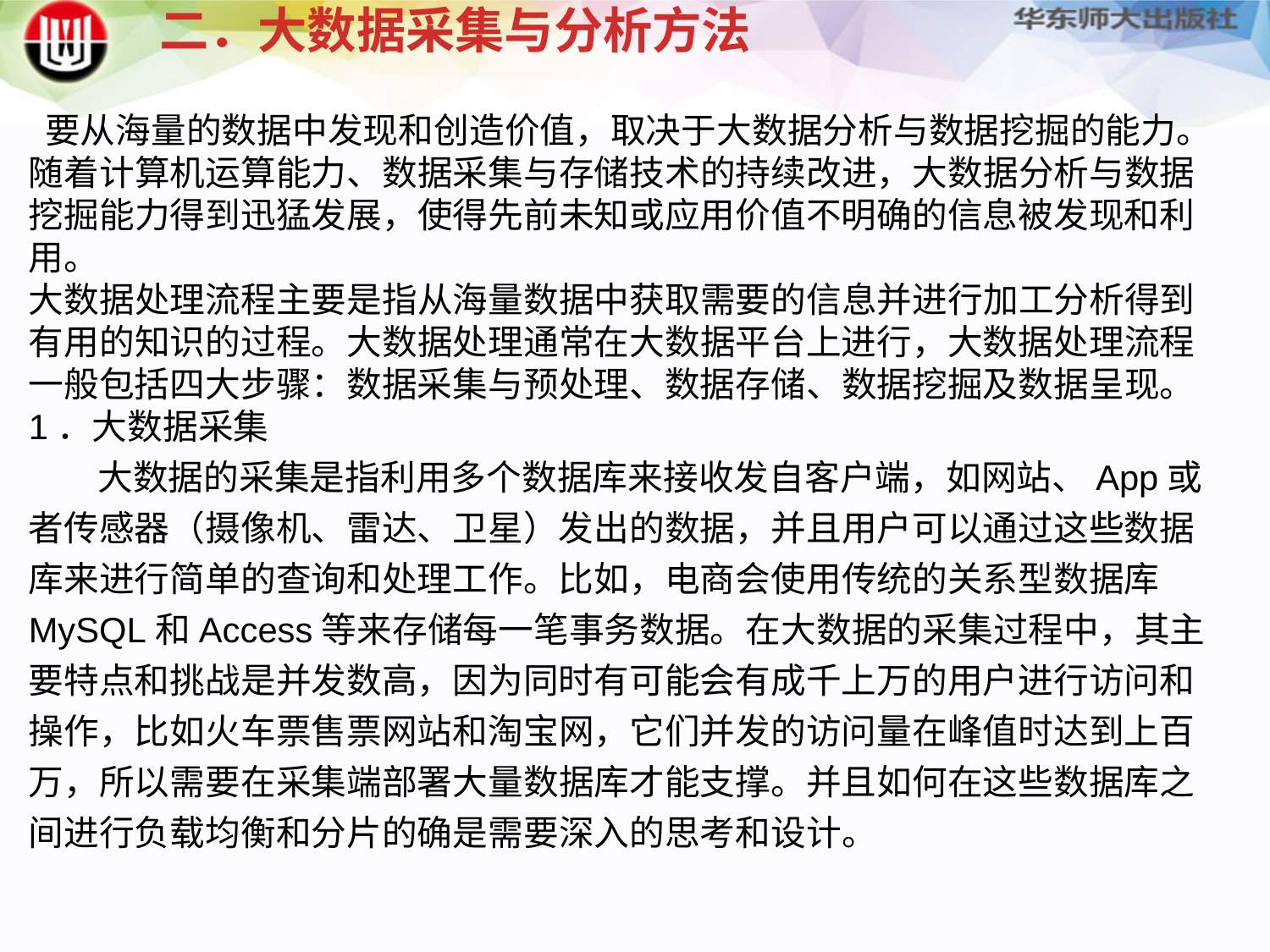

二．大数据采集与分析方法
 要从海量的数据中发现和创造价值，取决于大数据分析与数据挖掘的能力。随着计算机运算能力、数据采集与存储技术的持续改进，大数据分析与数据挖掘能力得到迅猛发展，使得先前未知或应用价值不明确的信息被发现和利用。大数据处理流程主要是指从海量数据中获取需要的信息并进行加工分析得到有用的知识的过程。大数据处理通常在大数据平台上进行，大数据处理流程一般包括四大步骤：数据采集与预处理、数据存储、数据挖掘及数据呈现。1．大数据采集   大数据的采集是指利用多个数据库来接收发自客户端，如网站、App或者传感器（摄像机、雷达、卫星）发出的数据，并且用户可以通过这些数据库来进行简单的查询和处理工作。比如，电商会使用传统的关系型数据库MySQL和Access等来存储每一笔事务数据。在大数据的采集过程中，其主要特点和挑战是并发数高，因为同时有可能会有成千上万的用户进行访问和操作，比如火车票售票网站和淘宝网，它们并发的访问量在峰值时达到上百万，所以需要在采集端部署大量数据库才能支撑。并且如何在这些数据库之间进行负载均衡和分片的确是需要深入的思考和设计。